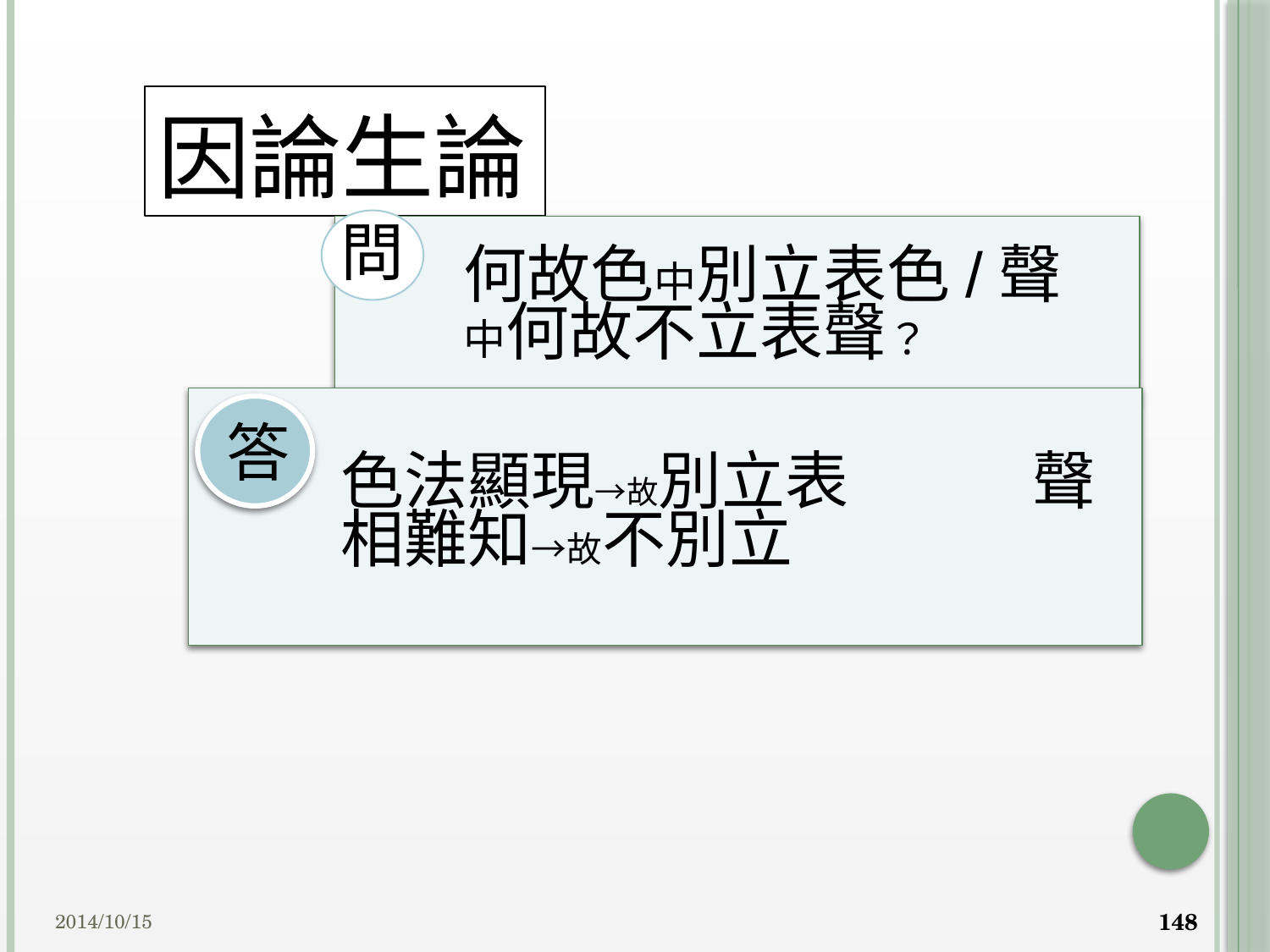

# 因論生論
何故色中別立表色/聲中何故不立表聲？
色法顯現→故別立表             聲相難知→故不別立
問
答
2014/10/15
148